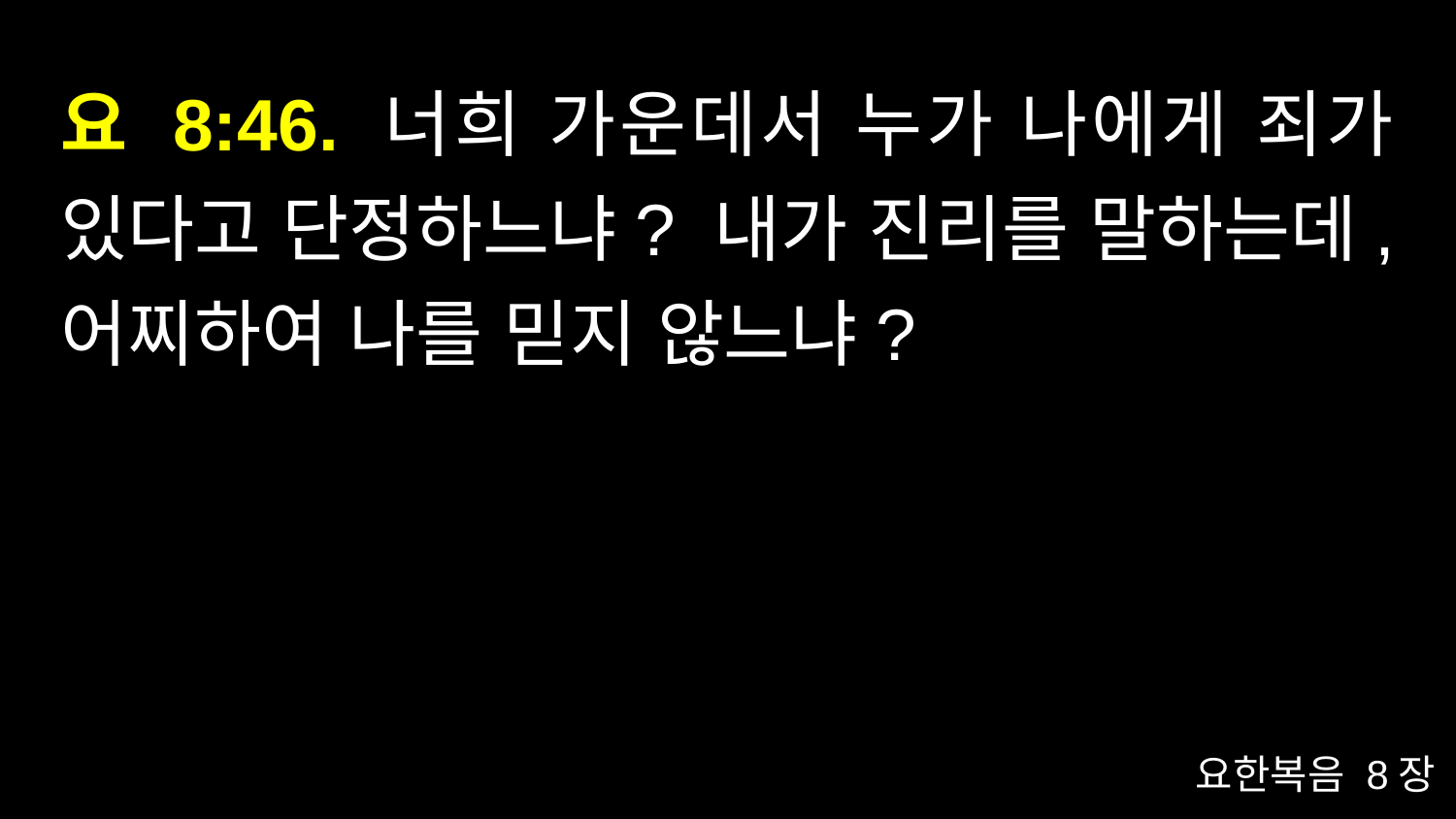

# 요 8:46. 너희 가운데서 누가 나에게 죄가 있다고 단정하느냐? 내가 진리를 말하는데, 어찌하여 나를 믿지 않느냐?
요한복음 8장